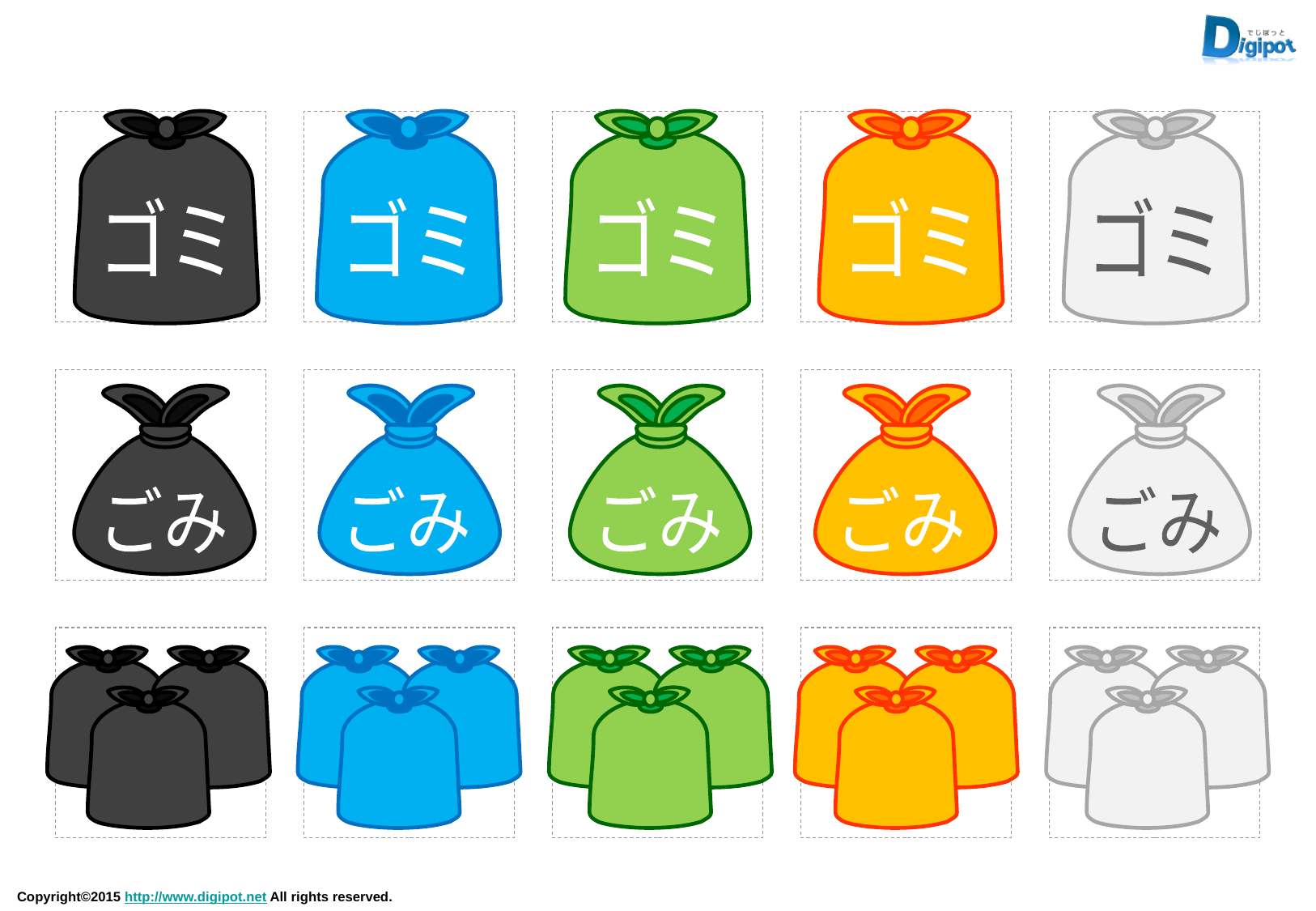

ゴミ

ゴミ

ゴミ

ゴミ

ゴミ

ごみ

ごみ

ごみ

ごみ

ごみ